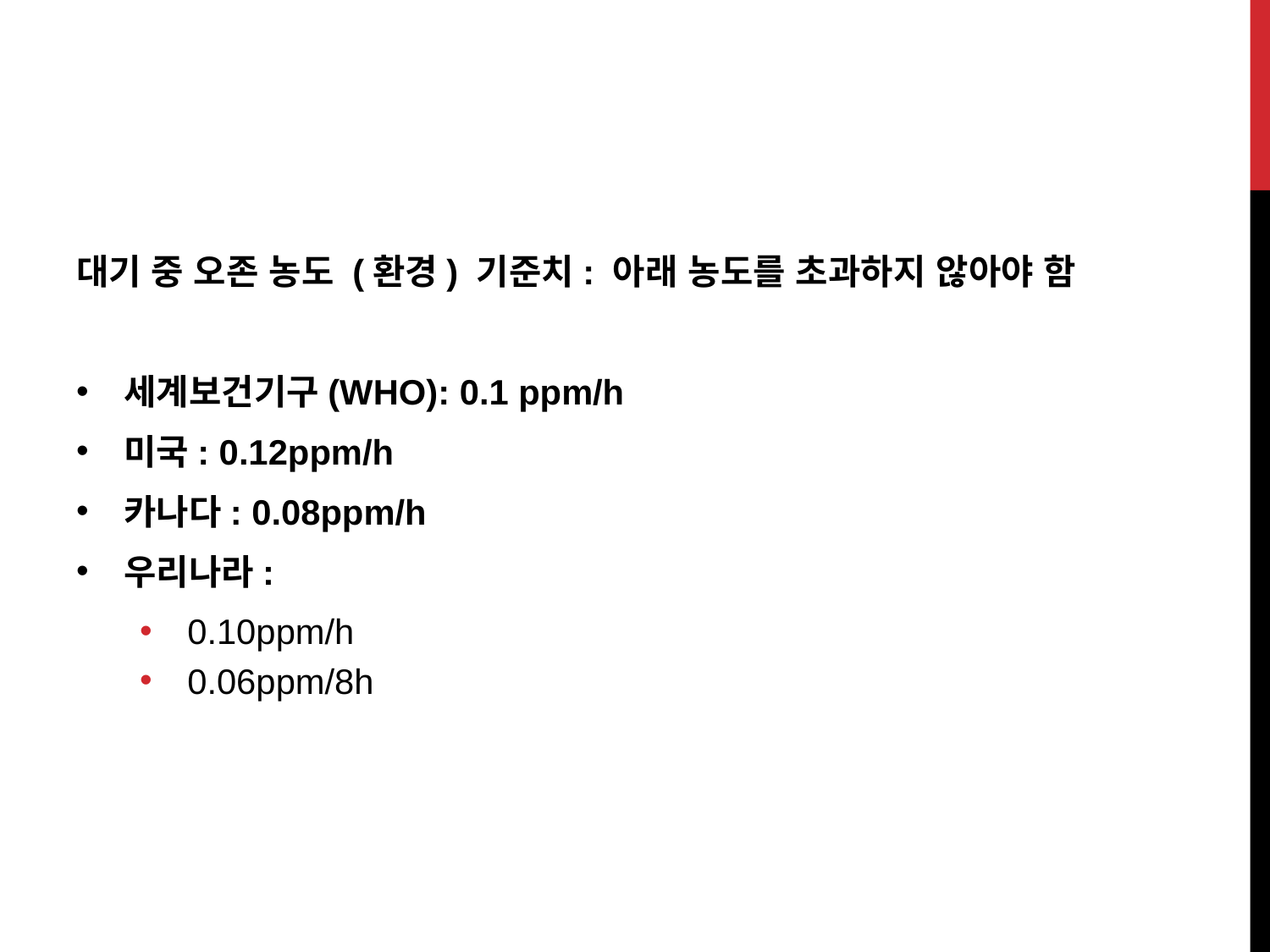

대기 중 오존 농도 (환경) 기준치: 아래 농도를 초과하지 않아야 함

세계보건기구(WHO): 0.1 ppm/h
미국: 0.12ppm/h
카나다: 0.08ppm/h
우리나라:
0.10ppm/h
0.06ppm/8h